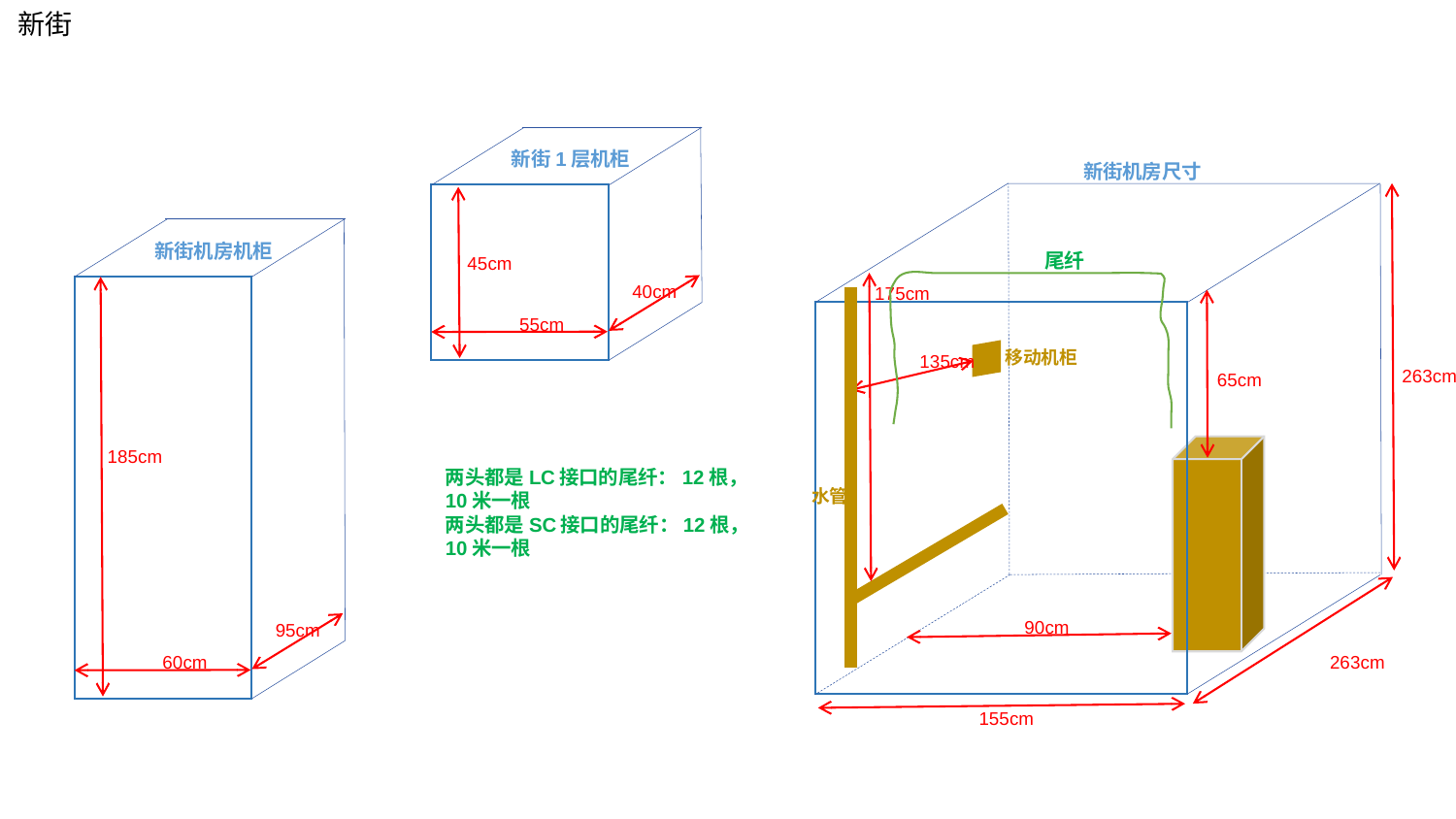

新街
新街1层机柜

45cm
40cm
55cm
新街机房尺寸

185cm
95cm
60cm
新街机房机柜
175cm

移动机柜
135cm

263cm
65cm

水管
90cm
263cm
155cm
尾纤

两头都是LC接口的尾纤：12根，10米一根
两头都是SC接口的尾纤：12根，10米一根